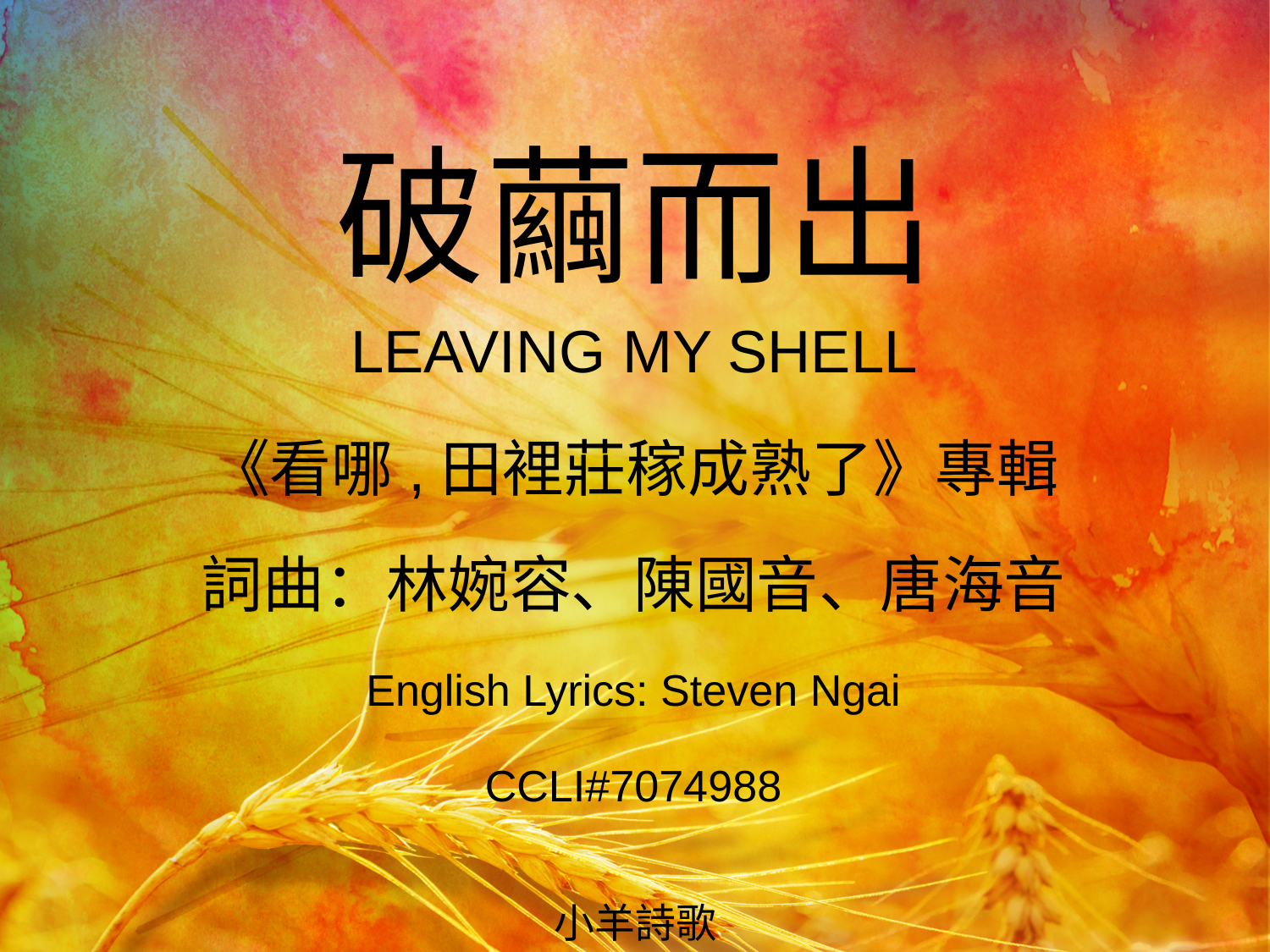

破繭而出
LEAVING MY SHELL
# 《看哪,田裡莊稼成熟了》專輯 詞曲：林婉容、陳國音、唐海音 English Lyrics: Steven Ngai CCLI#7074988

小羊詩歌